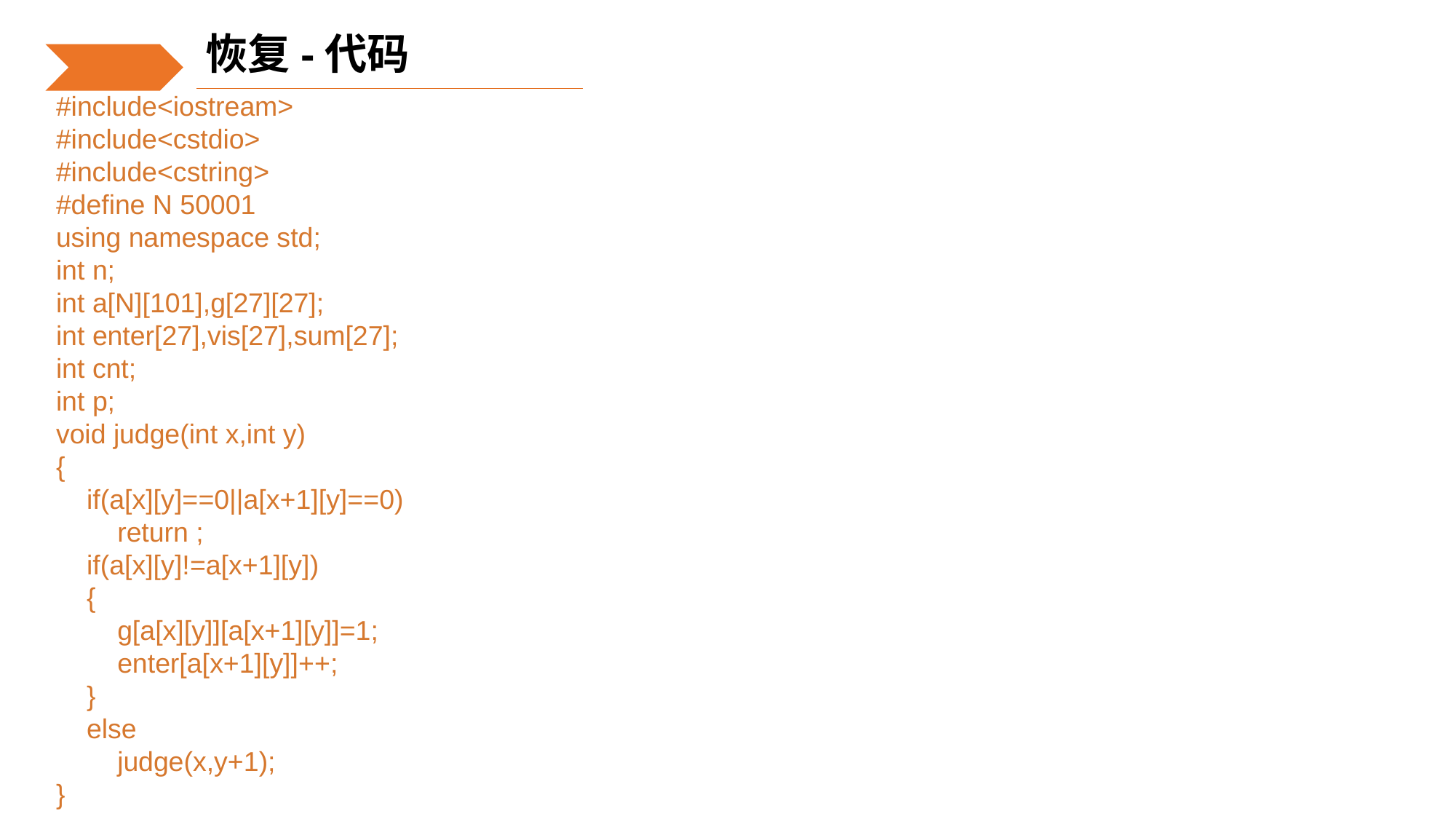

恢复-代码
#include<iostream>
#include<cstdio>
#include<cstring>
#define N 50001
using namespace std;
int n;
int a[N][101],g[27][27];
int enter[27],vis[27],sum[27];
int cnt;
int p;
void judge(int x,int y)
{
    if(a[x][y]==0||a[x+1][y]==0)
        return ;
    if(a[x][y]!=a[x+1][y])
    {
        g[a[x][y]][a[x+1][y]]=1;
        enter[a[x+1][y]]++;
    }
    else
        judge(x,y+1);
}